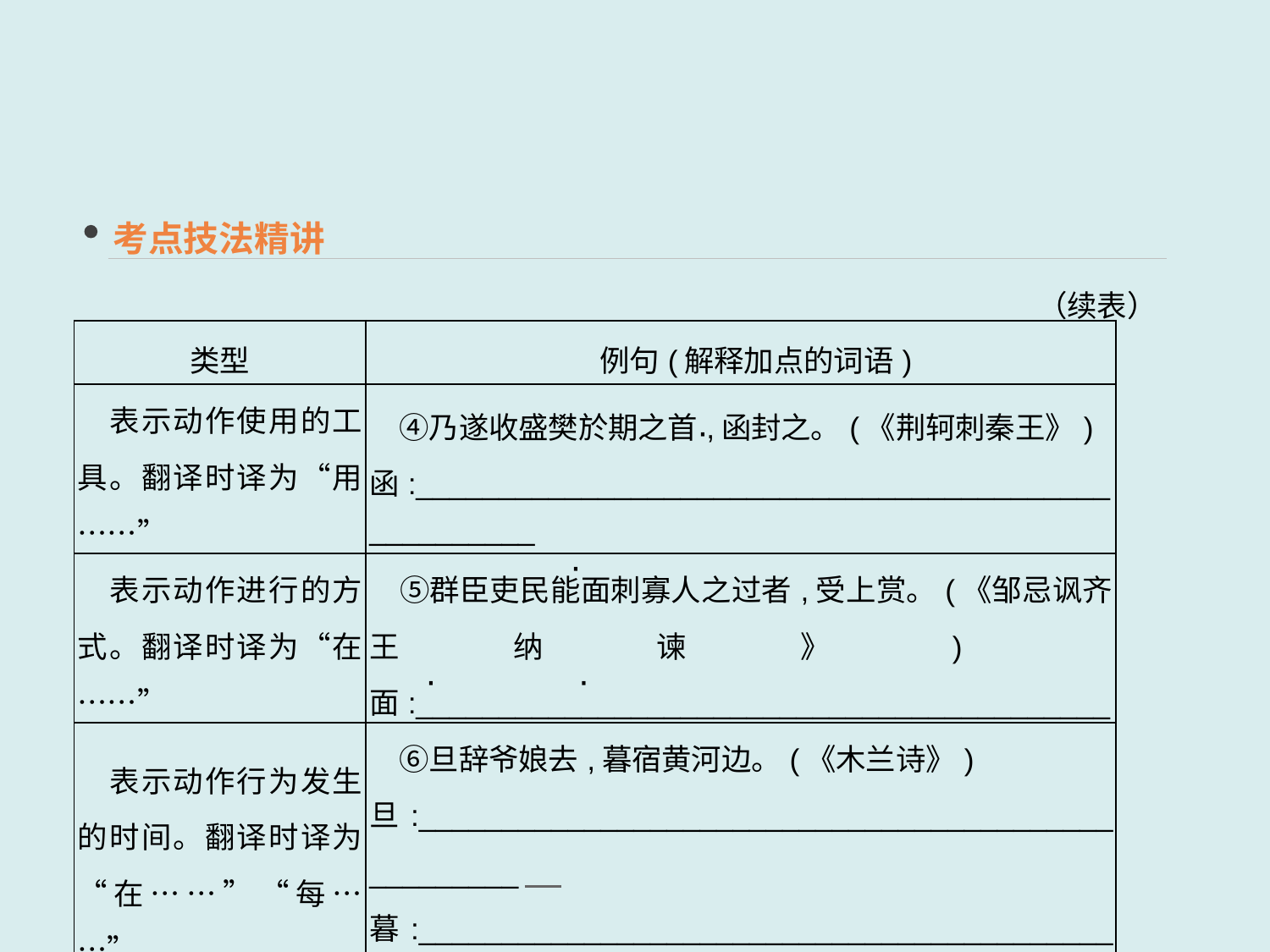

考点技法精讲

（续表）
| 类型 | 例句(解释加点的词语) |
| --- | --- |
| 表示动作使用的工具。翻译时译为“用……” | ④乃遂收盛樊於期之首,函封之。(《荆轲刺秦王》) 函:\_\_\_\_\_\_\_\_\_\_\_\_\_\_\_\_\_\_\_\_\_\_\_\_\_\_\_\_\_\_\_\_\_\_\_\_\_\_\_\_\_\_\_\_\_\_\_\_\_\_\_\_ |
| 表示动作进行的方式。翻译时译为“在……” | ⑤群臣吏民能面刺寡人之过者,受上赏。(《邹忌讽齐王纳谏》)　面:\_\_\_\_\_\_\_\_\_\_\_\_\_\_\_\_\_\_\_\_\_\_\_\_\_\_\_\_\_\_\_\_\_\_\_\_\_\_\_\_\_\_ |
| 表示动作行为发生的时间。翻译时译为“在……”“每……” | ⑥旦辞爷娘去,暮宿黄河边。(《木兰诗》) 旦:\_\_\_\_\_\_\_\_\_\_\_\_\_\_\_\_\_\_\_\_\_\_\_\_\_\_\_\_\_\_\_\_\_\_\_\_\_\_\_\_\_\_\_\_\_\_\_\_\_\_\_　 　 暮:\_\_\_\_\_\_\_\_\_\_\_\_\_\_\_\_\_\_\_\_\_\_\_\_\_\_\_\_\_\_\_\_\_\_\_\_\_\_\_\_\_\_\_\_\_\_\_\_\_\_\_ |
 ·

 ·
 ·
 ·